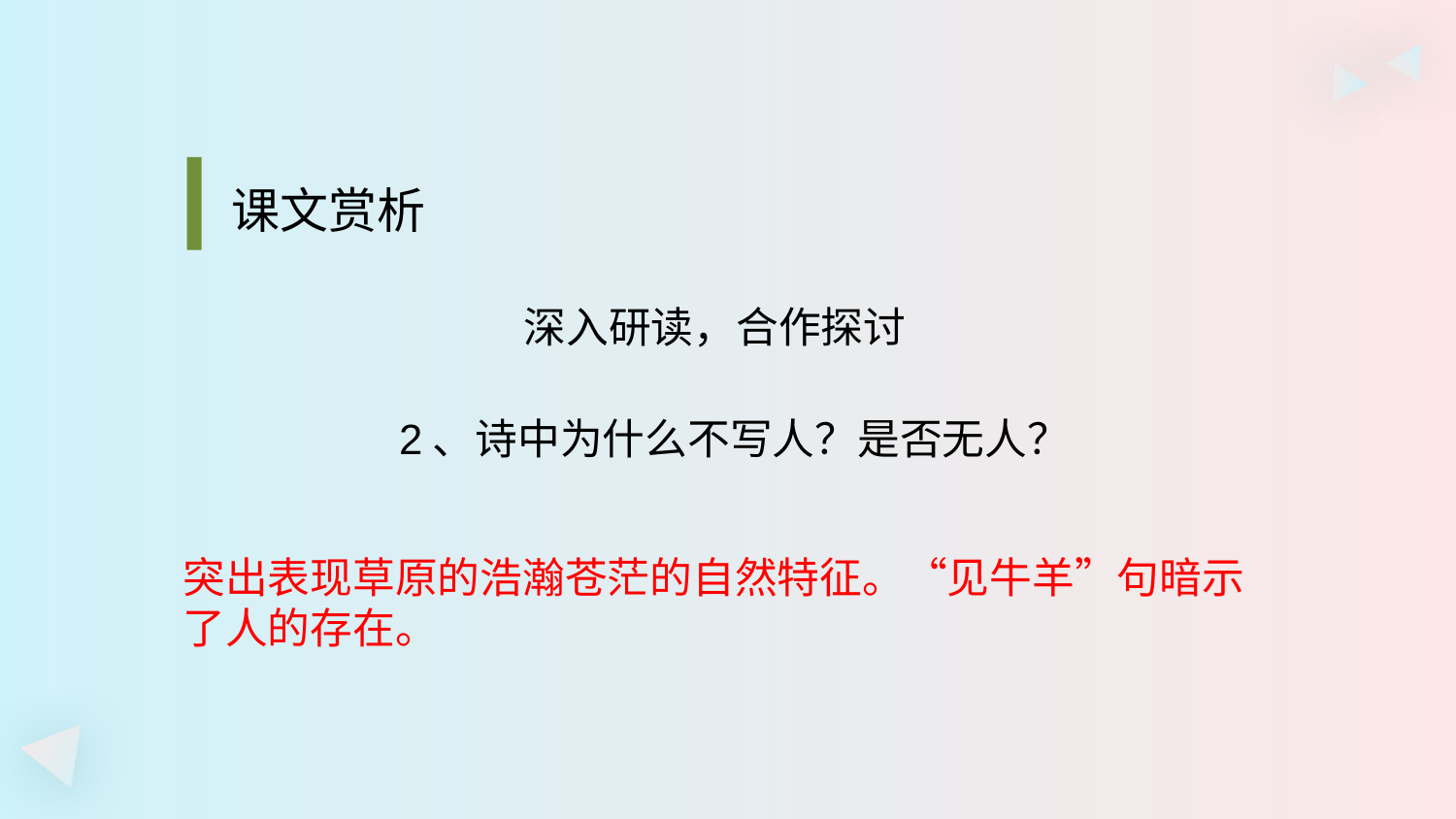

#

课文赏析
深入研读，合作探讨
2、诗中为什么不写人？是否无人？
突出表现草原的浩瀚苍茫的自然特征。“见牛羊”句暗示了人的存在。